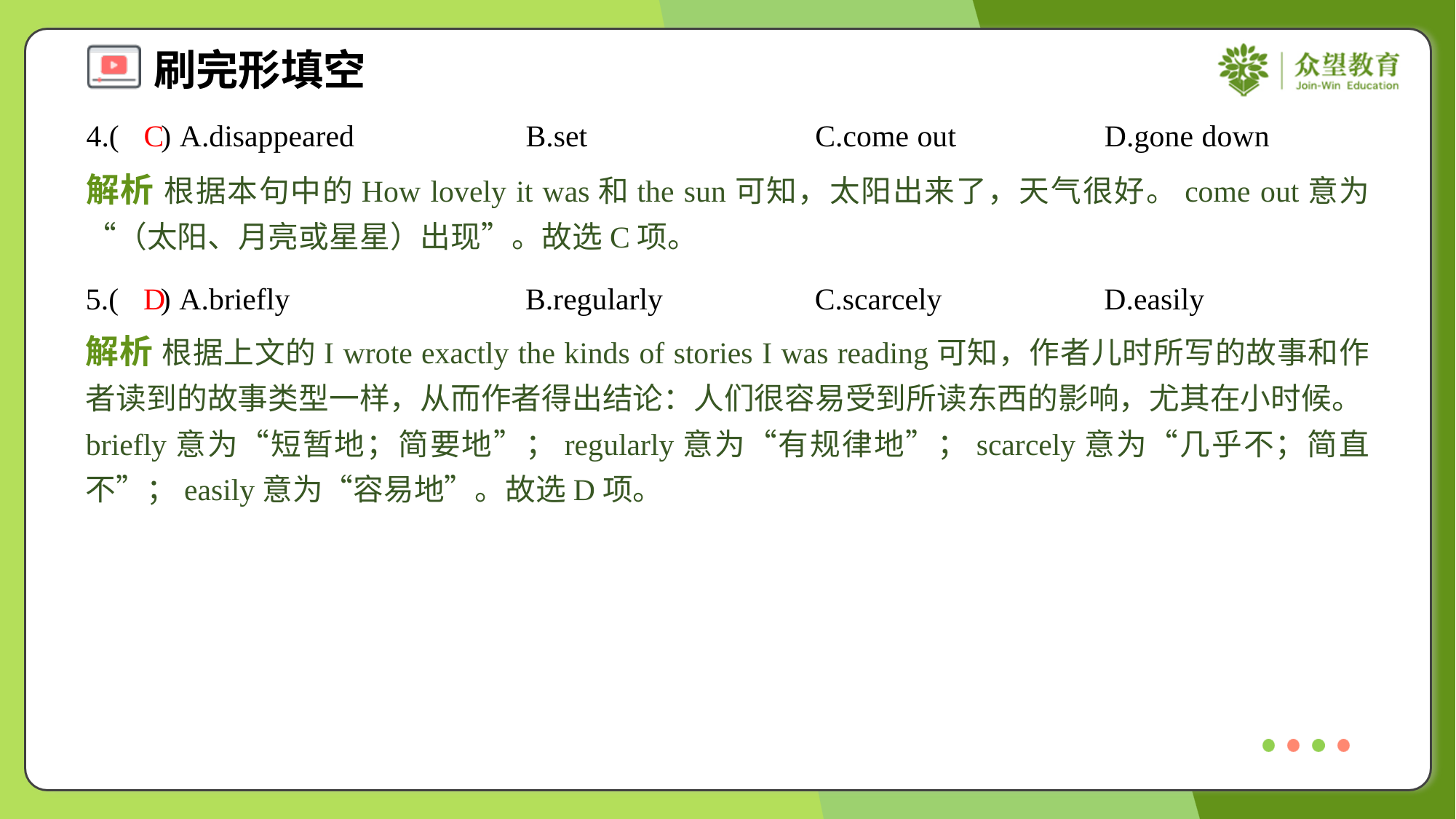

4.(     ) A.disappeared	B.set	C.come out	D.gone down
C
解析 根据本句中的How lovely it was和the sun可知，太阳出来了，天气很好。come out意为“（太阳、月亮或星星）出现”。故选C项。
5.(     ) A.briefly	B.regularly	C.scarcely	D.easily
D
解析 根据上文的I wrote exactly the kinds of stories I was reading可知，作者儿时所写的故事和作者读到的故事类型一样，从而作者得出结论：人们很容易受到所读东西的影响，尤其在小时候。briefly意为“短暂地；简要地”；regularly意为“有规律地”；scarcely意为“几乎不；简直不”；easily意为“容易地”。故选D项。